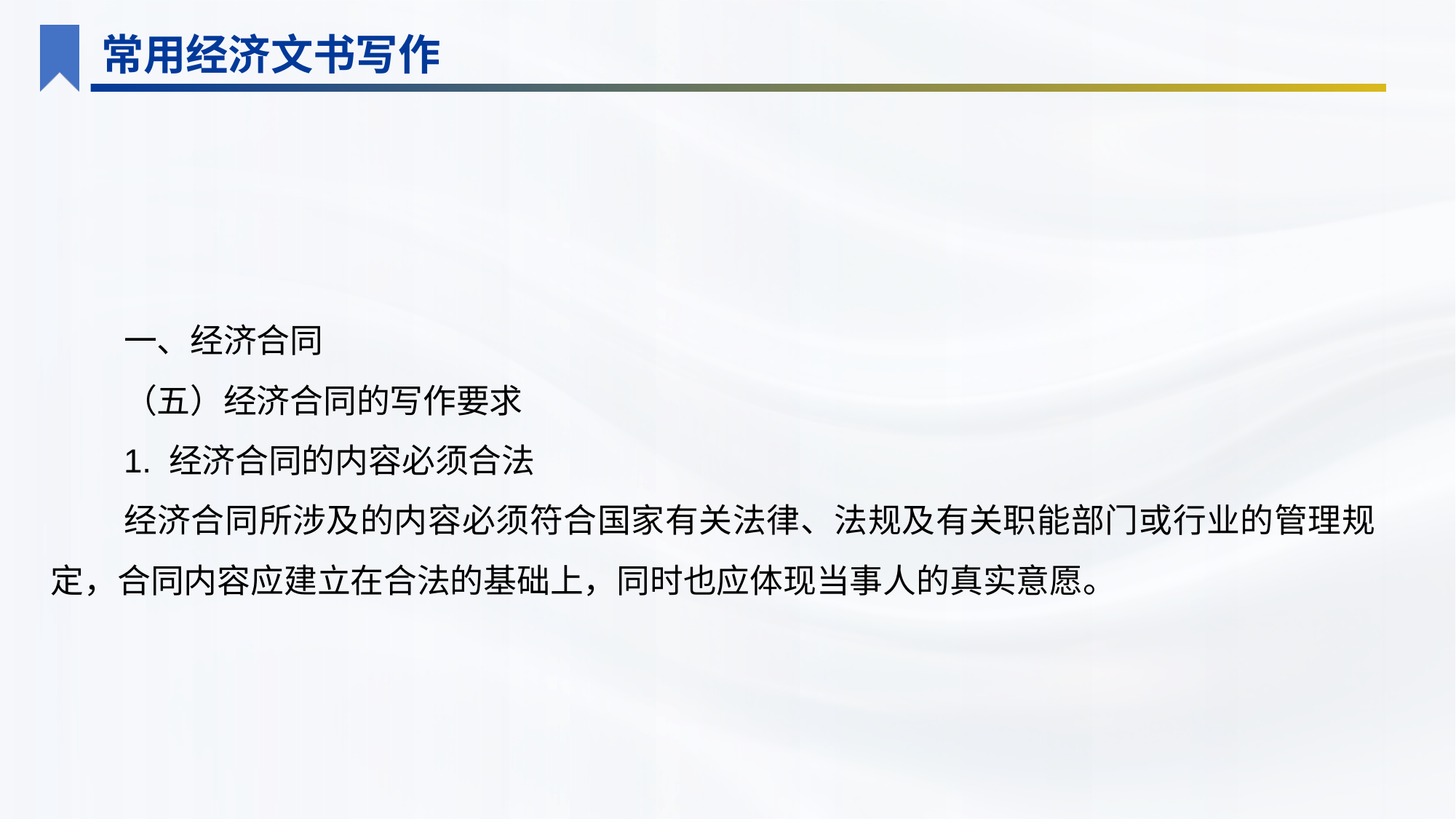

常用经济文书写作
一、经济合同
（五）经济合同的写作要求
1. 经济合同的内容必须合法
经济合同所涉及的内容必须符合国家有关法律、法规及有关职能部门或行业的管理规定，合同内容应建立在合法的基础上，同时也应体现当事人的真实意愿。